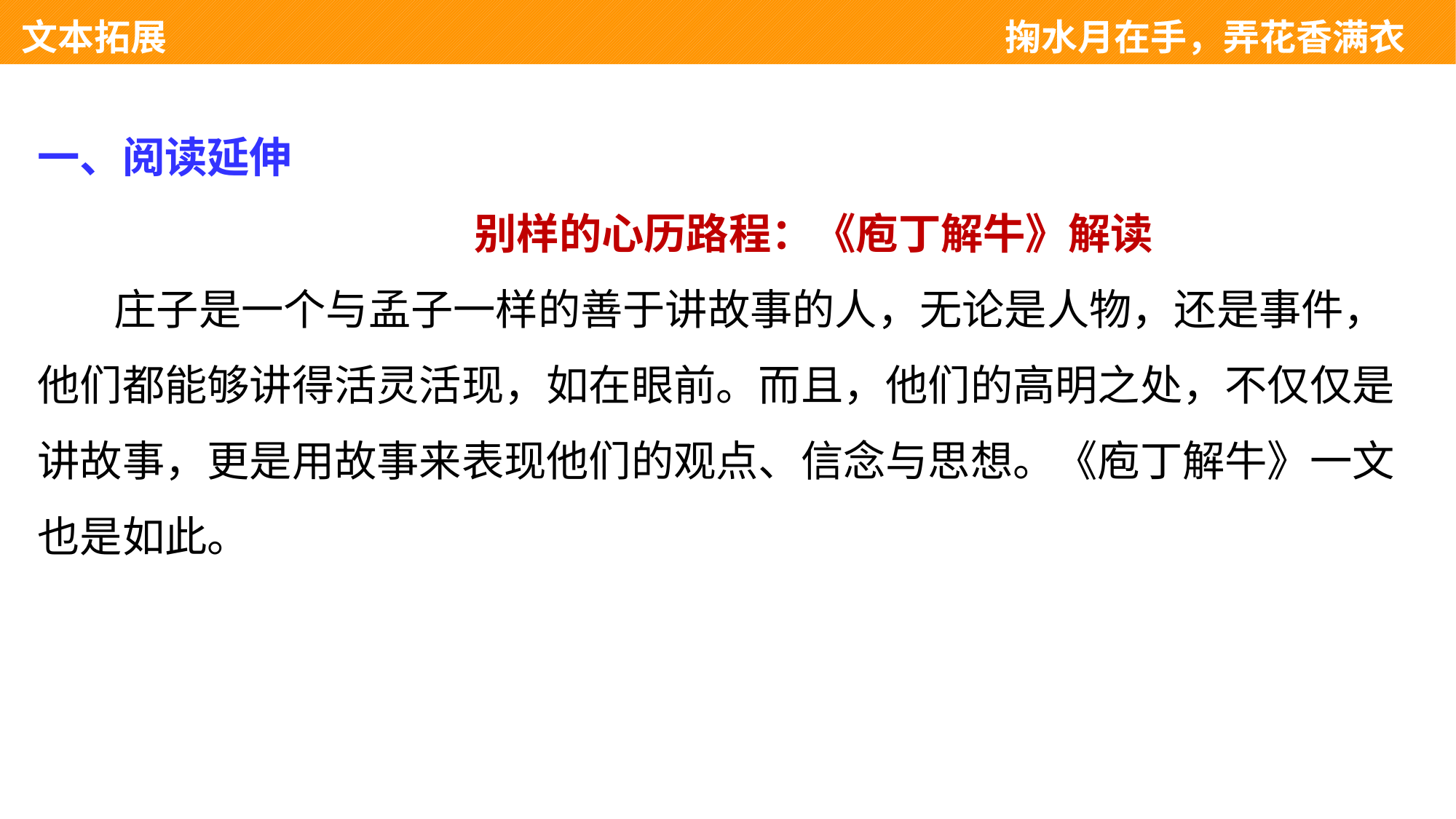

文本拓展　　　　　　　　　　　　　　　　　　　　　         掬水月在手，弄花香满衣
一、阅读延伸
			别样的心历路程：《庖丁解牛》解读
       庄子是一个与孟子一样的善于讲故事的人，无论是人物，还是事件，他们都能够讲得活灵活现，如在眼前。而且，他们的高明之处，不仅仅是讲故事，更是用故事来表现他们的观点、信念与思想。《庖丁解牛》一文也是如此。